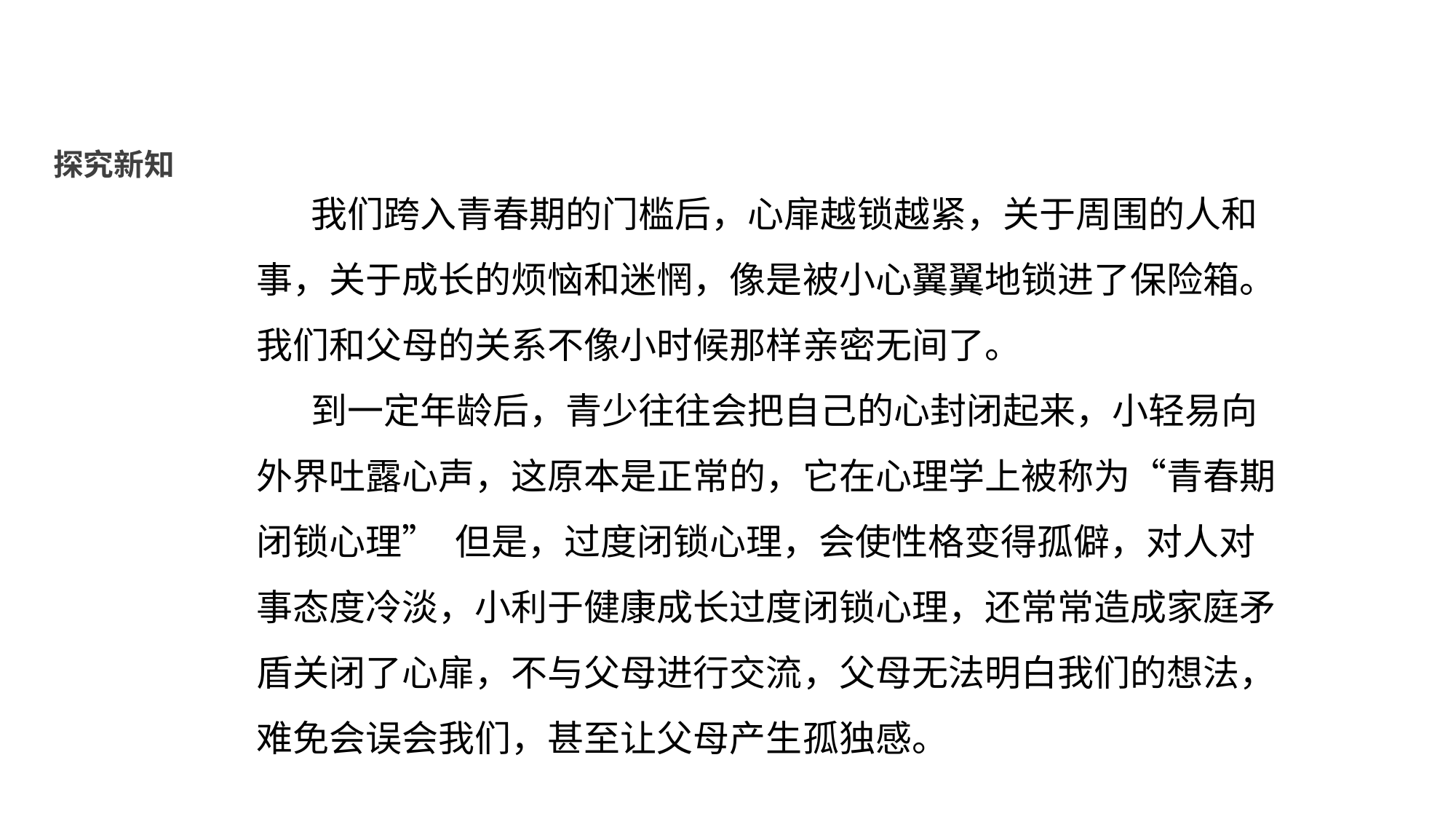

探究新知
我们跨入青春期的门槛后，心扉越锁越紧，关于周围的人和事，关于成长的烦恼和迷惘，像是被小心翼翼地锁进了保险箱。我们和父母的关系不像小时候那样亲密无间了。
到一定年龄后，青少往往会把自己的心封闭起来，小轻易向外界吐露心声，这原本是正常的，它在心理学上被称为“青春期闭锁心理”  但是，过度闭锁心理，会使性格变得孤僻，对人对事态度冷淡，小利于健康成长过度闭锁心理，还常常造成家庭矛盾关闭了心扉，不与父母进行交流，父母无法明白我们的想法，难免会误会我们，甚至让父母产生孤独感。